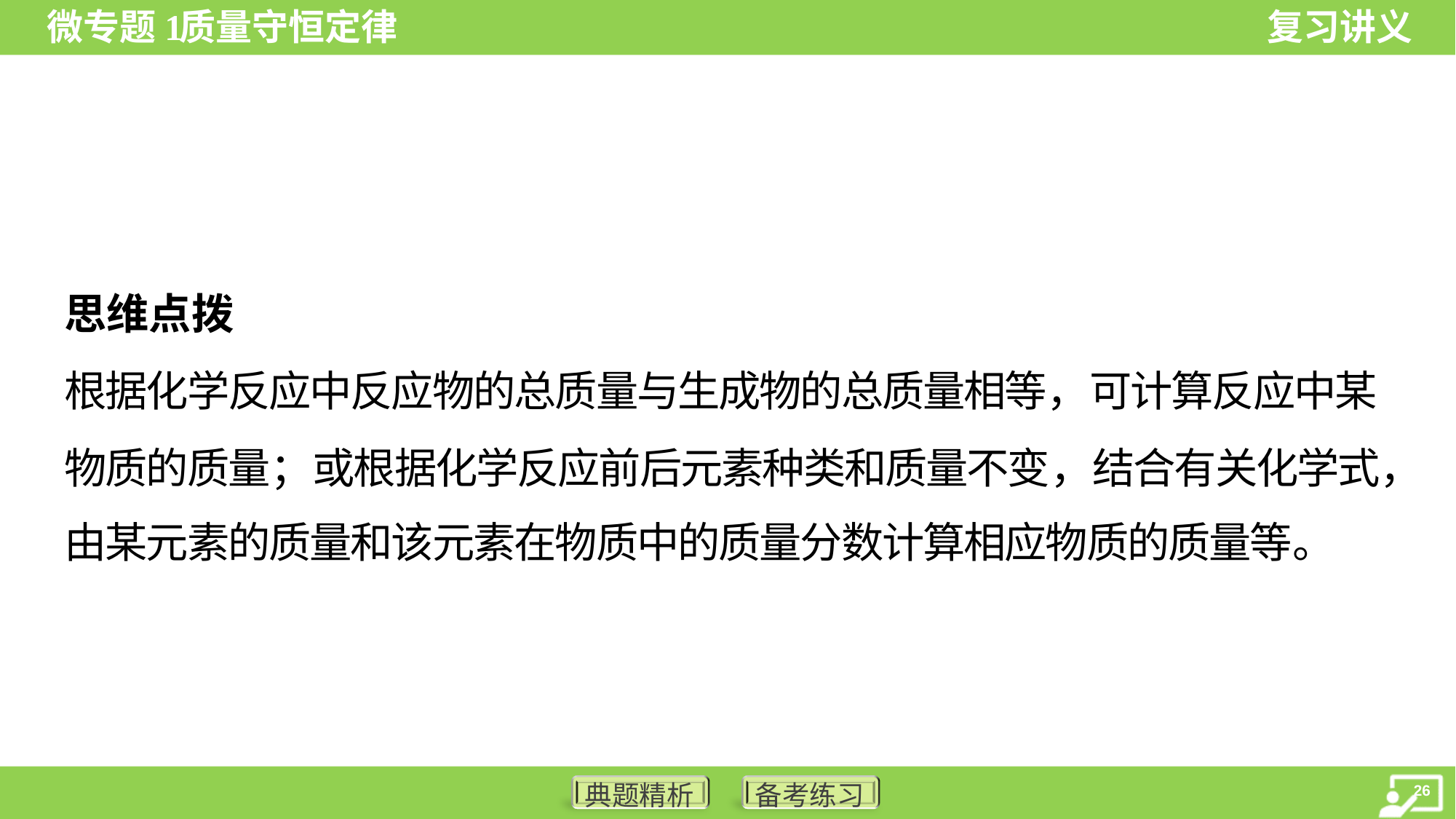

思维点拨
根据化学反应中反应物的总质量与生成物的总质量相等，可计算反应中某
物质的质量；或根据化学反应前后元素种类和质量不变，结合有关化学式，
由某元素的质量和该元素在物质中的质量分数计算相应物质的质量等。